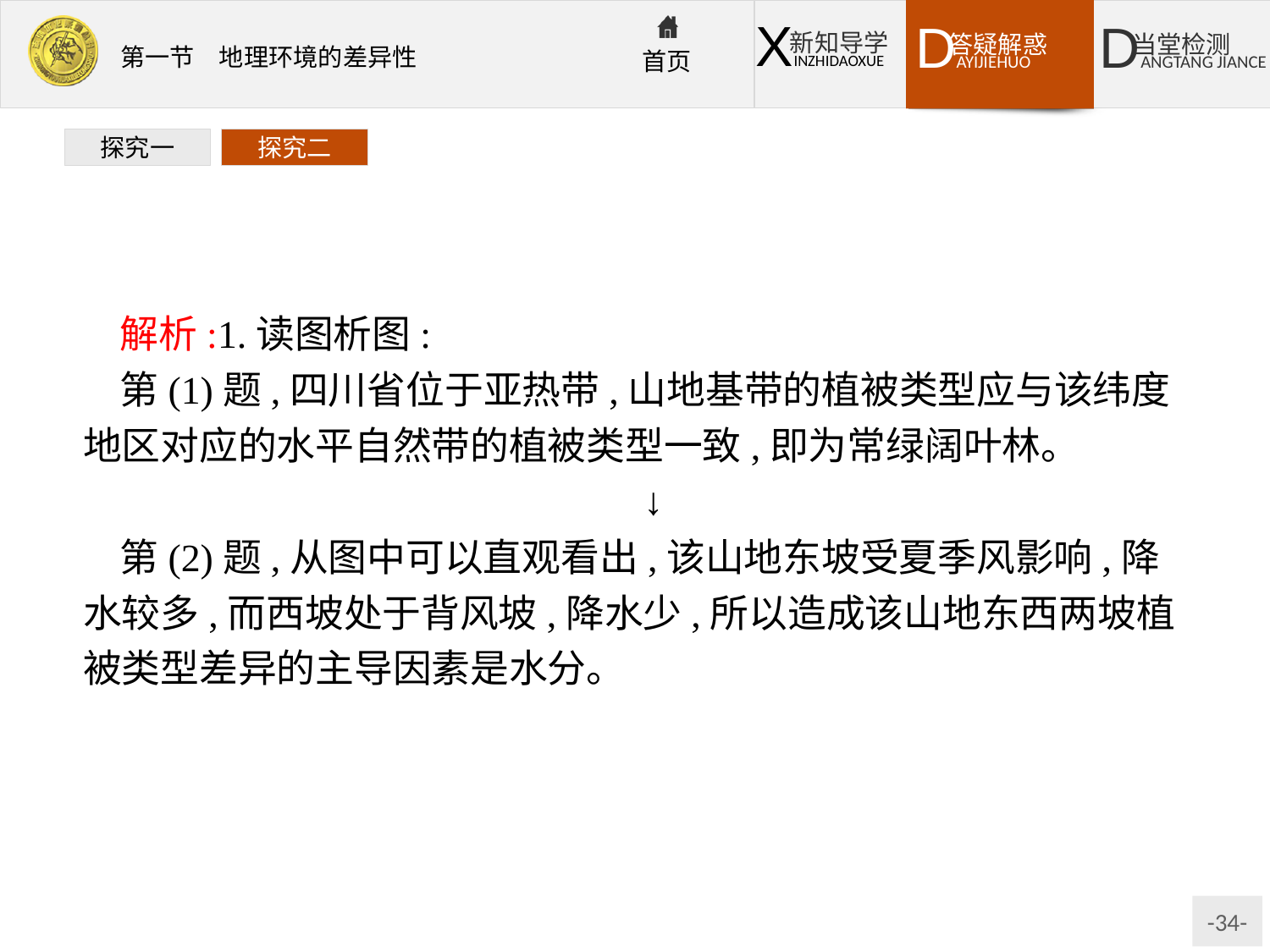

探究一
探究二
解析:1.读图析图:
第(1)题,四川省位于亚热带,山地基带的植被类型应与该纬度地区对应的水平自然带的植被类型一致,即为常绿阔叶林。
↓
第(2)题,从图中可以直观看出,该山地东坡受夏季风影响,降水较多,而西坡处于背风坡,降水少,所以造成该山地东西两坡植被类型差异的主导因素是水分。